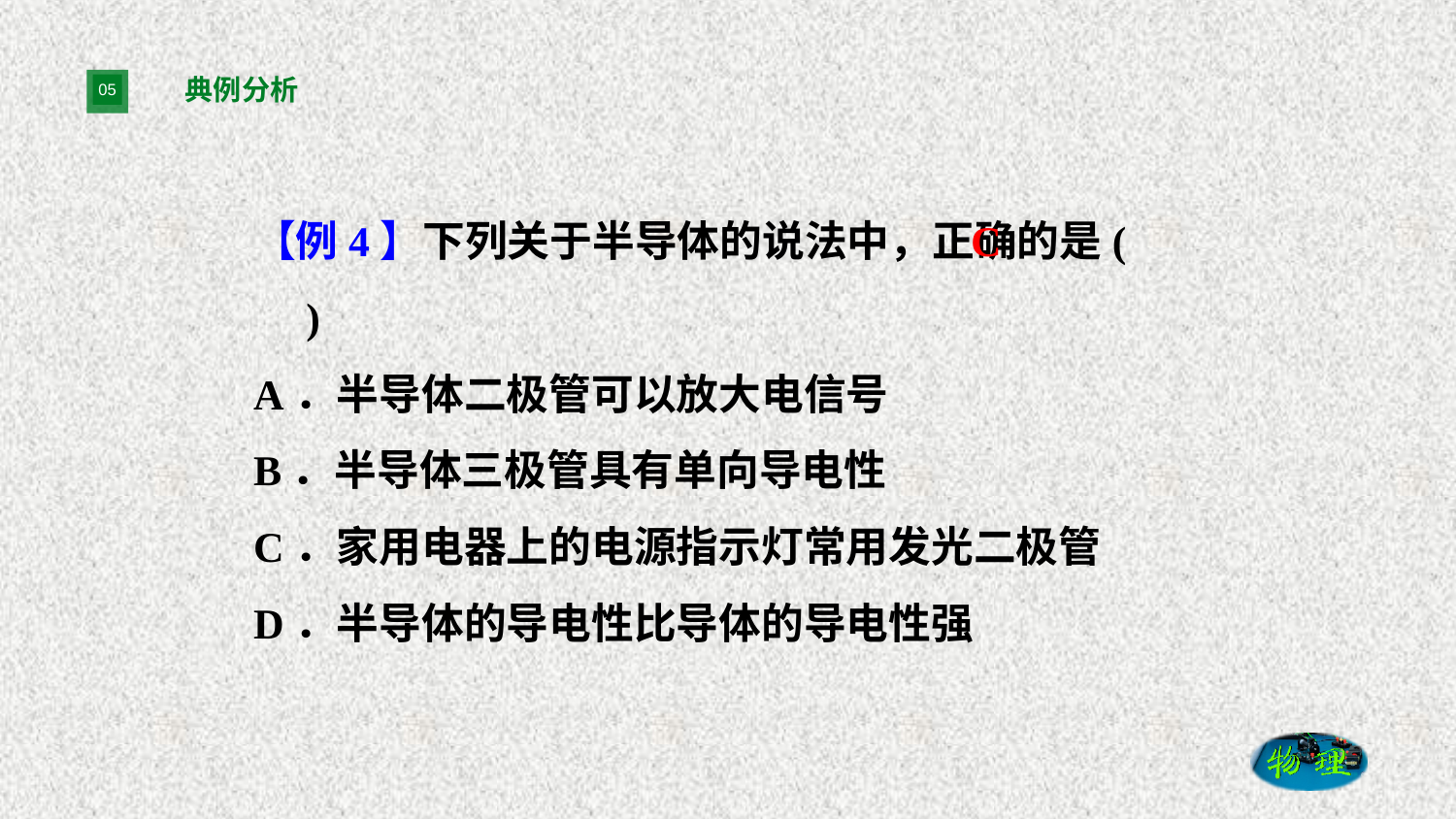

# 典例分析
C
【例4】下列关于半导体的说法中，正确的是(　　)
A．半导体二极管可以放大电信号
B．半导体三极管具有单向导电性
C．家用电器上的电源指示灯常用发光二极管
D．半导体的导电性比导体的导电性强